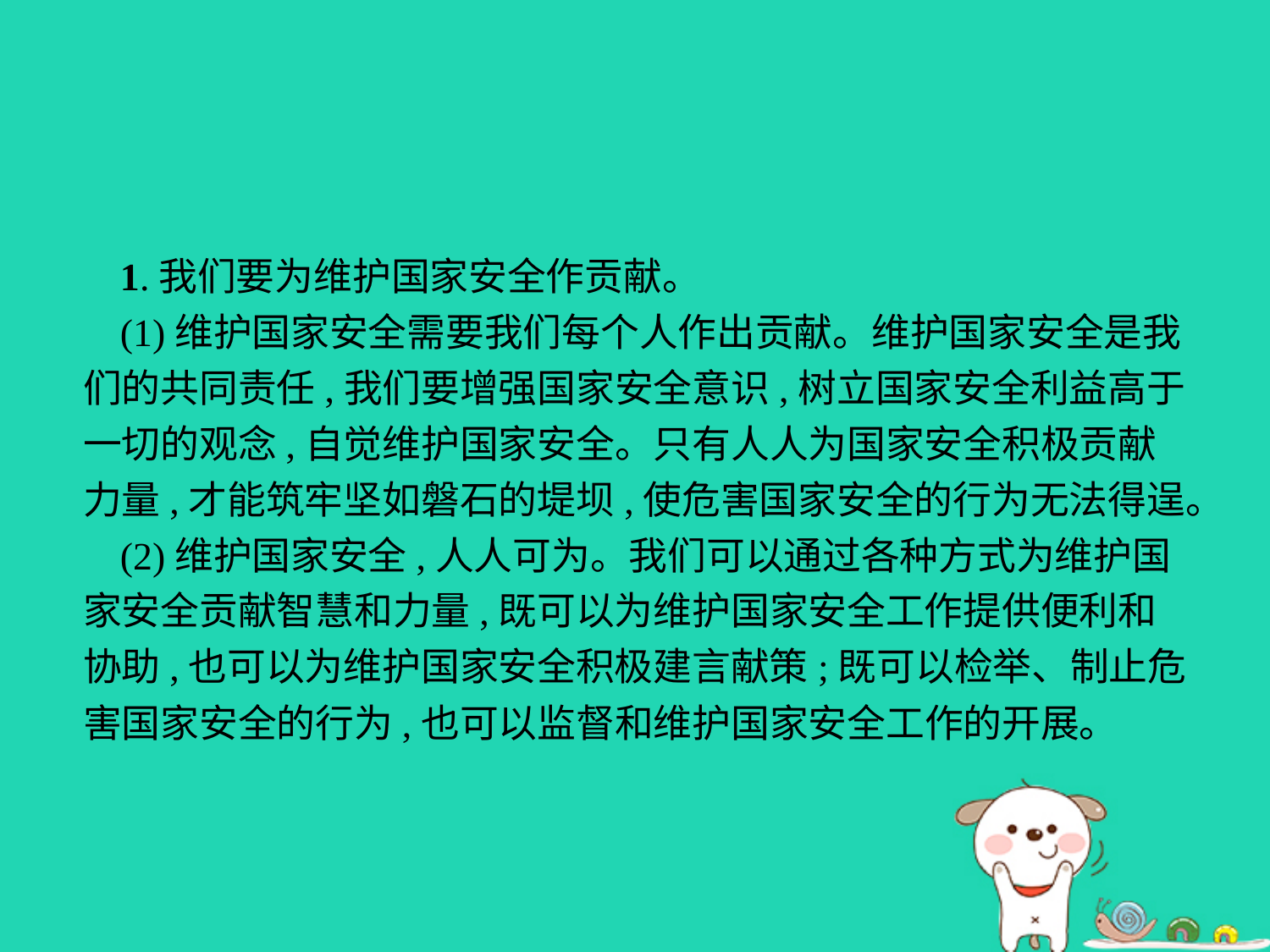

1.我们要为维护国家安全作贡献。
(1)维护国家安全需要我们每个人作出贡献。维护国家安全是我们的共同责任,我们要增强国家安全意识,树立国家安全利益高于一切的观念,自觉维护国家安全。只有人人为国家安全积极贡献力量,才能筑牢坚如磐石的堤坝,使危害国家安全的行为无法得逞。
(2)维护国家安全,人人可为。我们可以通过各种方式为维护国家安全贡献智慧和力量,既可以为维护国家安全工作提供便利和协助,也可以为维护国家安全积极建言献策;既可以检举、制止危害国家安全的行为,也可以监督和维护国家安全工作的开展。